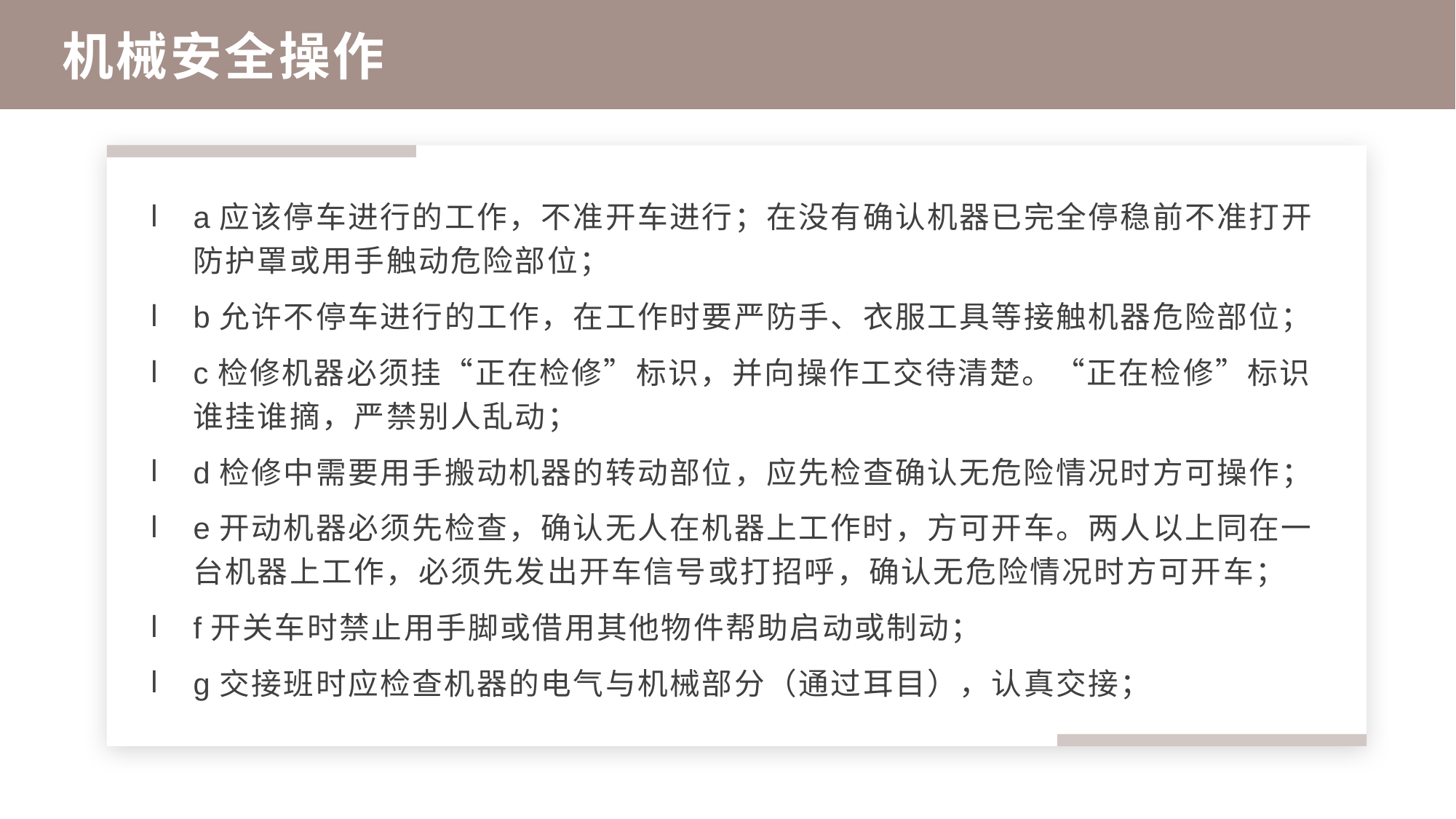

机械安全操作

a应该停车进行的工作，不准开车进行；在没有确认机器已完全停稳前不准打开防护罩或用手触动危险部位；
b允许不停车进行的工作，在工作时要严防手、衣服工具等接触机器危险部位；
c检修机器必须挂“正在检修”标识，并向操作工交待清楚。“正在检修”标识谁挂谁摘，严禁别人乱动；
d检修中需要用手搬动机器的转动部位，应先检查确认无危险情况时方可操作；
e开动机器必须先检查，确认无人在机器上工作时，方可开车。两人以上同在一台机器上工作，必须先发出开车信号或打招呼，确认无危险情况时方可开车；
f开关车时禁止用手脚或借用其他物件帮助启动或制动；
g交接班时应检查机器的电气与机械部分（通过耳目），认真交接；